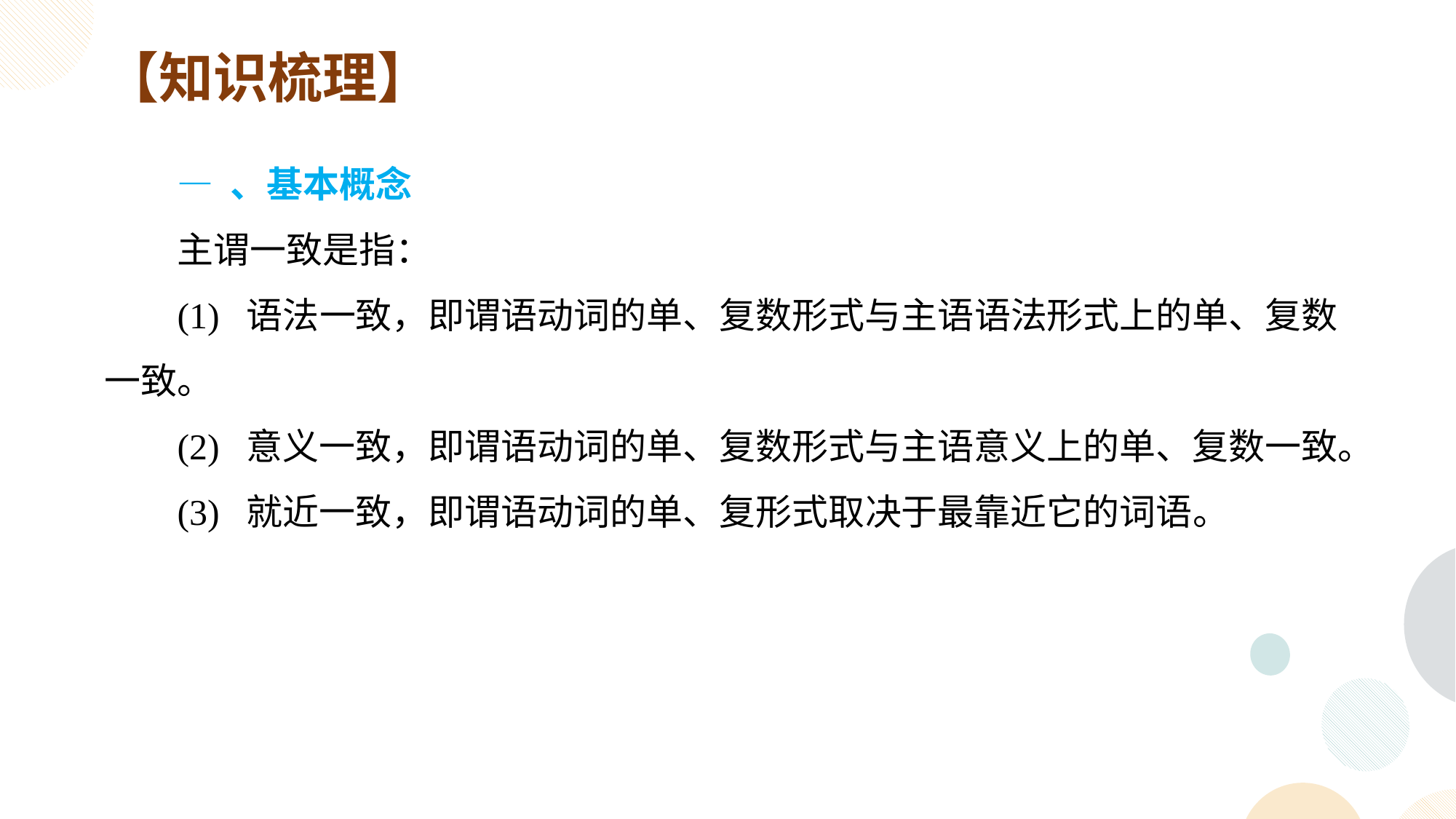

【知识梳理】
— 、基本概念
主谓一致是指：
(1)  语法一致，即谓语动词的单、复数形式与主语语法形式上的单、复数一致。
(2)  意义一致，即谓语动词的单、复数形式与主语意义上的单、复数一致。
(3)  就近一致，即谓语动词的单、复形式取决于最靠近它的词语。